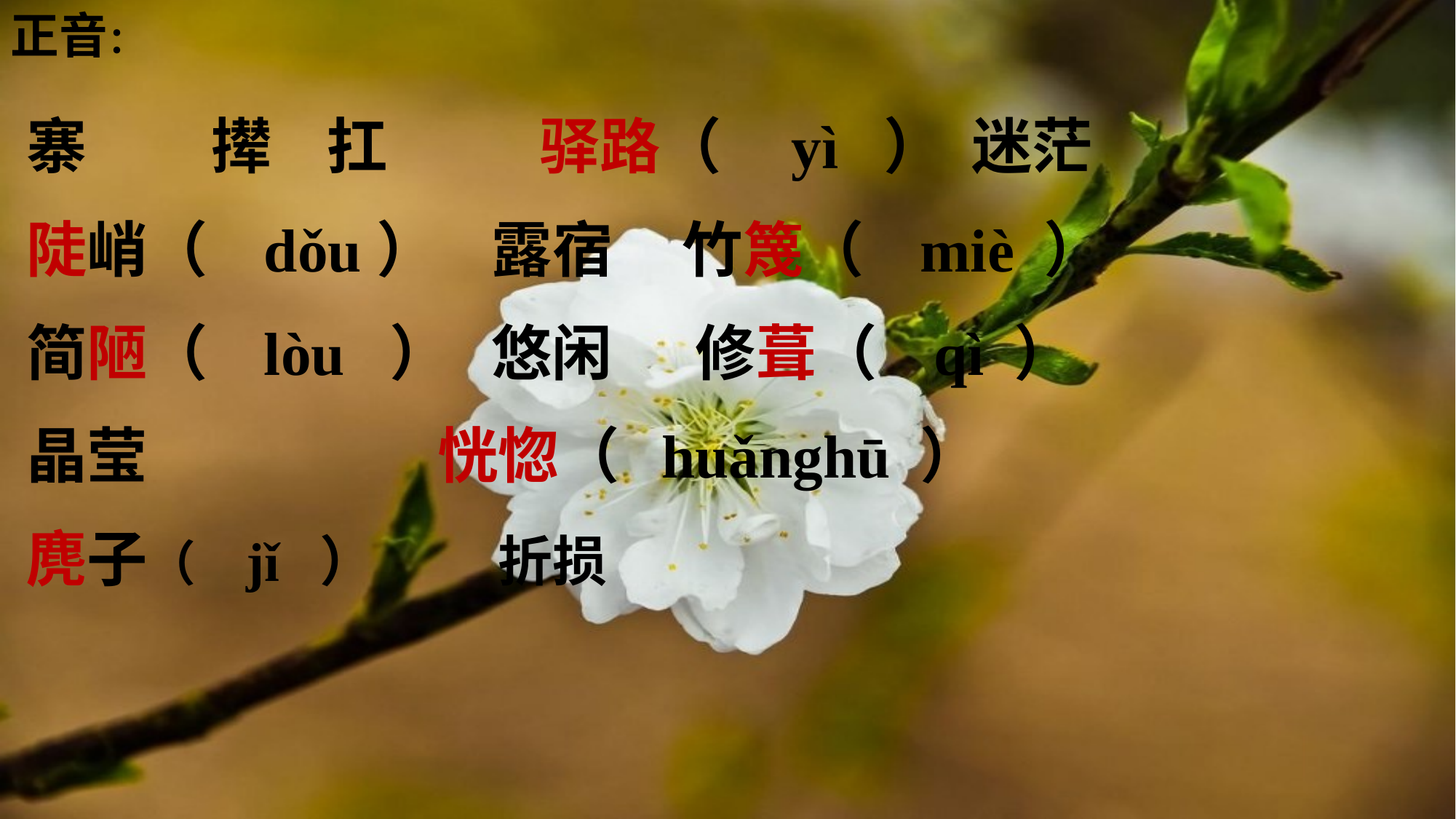

正音：
寨         撵    扛           驿路（    yì  ）  迷茫
陡峭（   dǒu）    露宿     竹篾（   miè ）
简陋（   lòu  ）   悠闲      修葺（   qì ）
晶莹                     恍惚（  huǎnghū ）
麂子（   jǐ  ）          折损